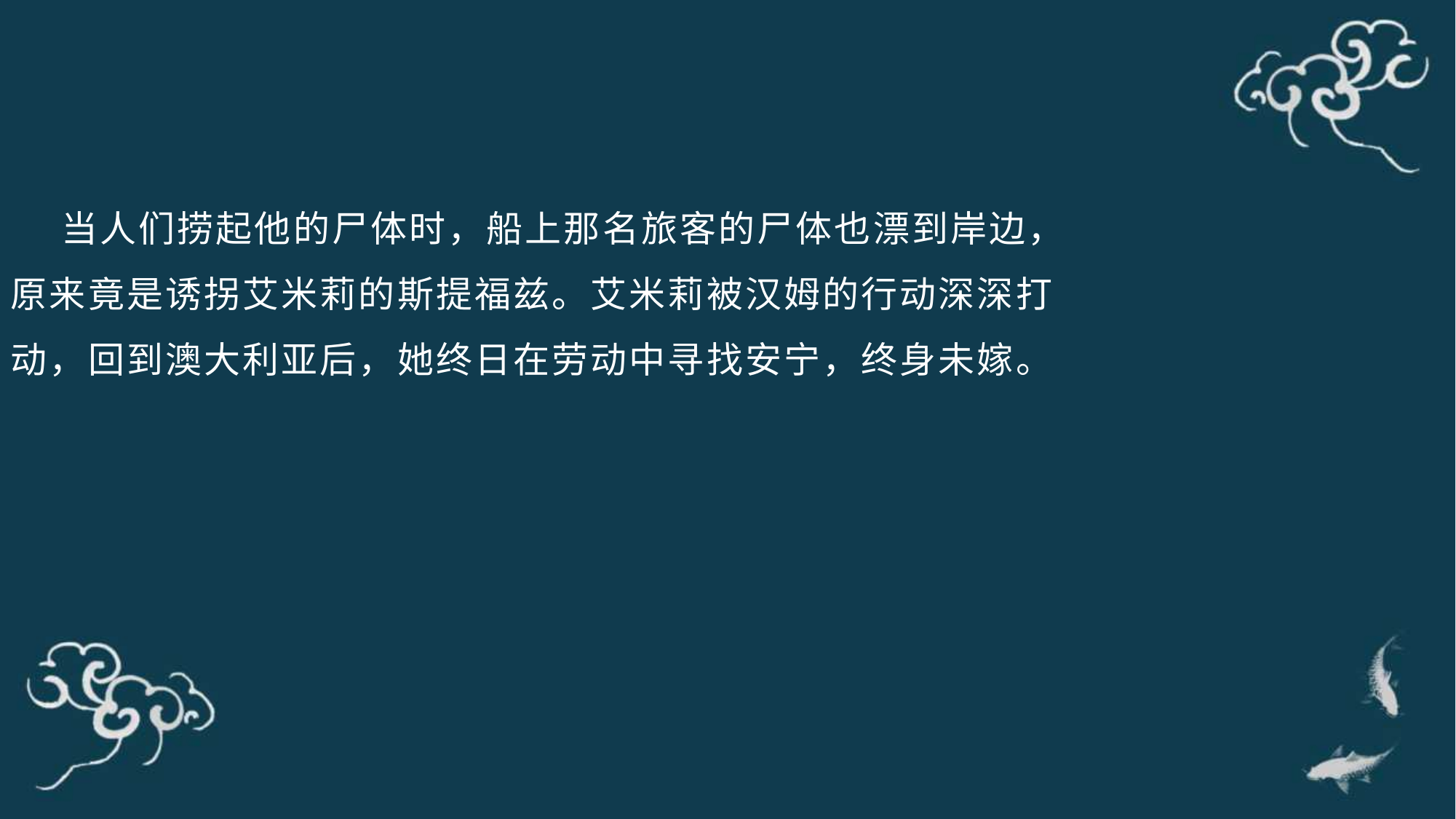

当人们捞起他的尸体时，船上那名旅客的尸体也漂到岸边，原来竟是诱拐艾米莉的斯提福兹。艾米莉被汉姆的行动深深打动，回到澳大利亚后，她终日在劳动中寻找安宁，终身未嫁。